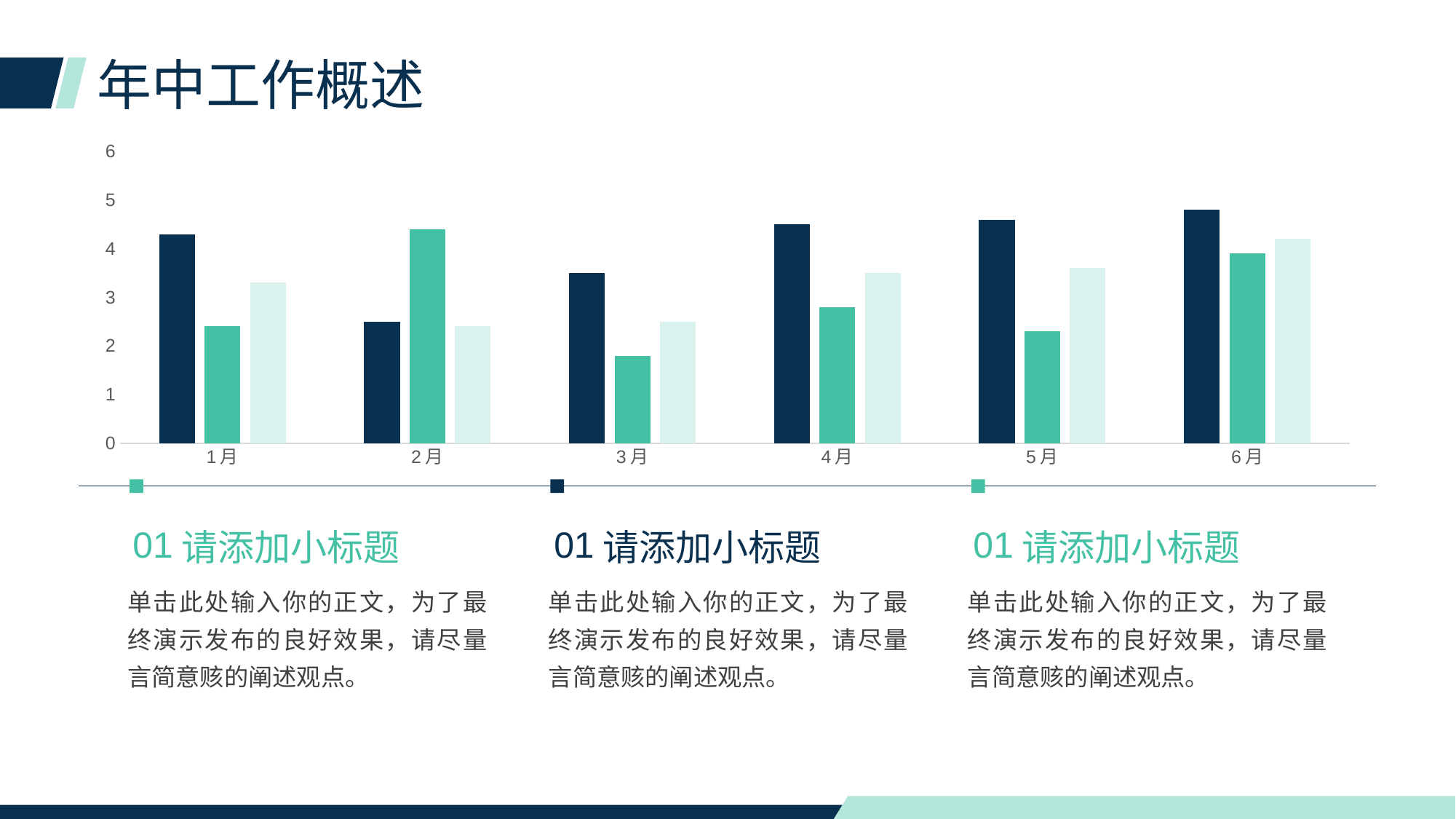

# 年中工作概述

### Chart

| Category | 产品A | 产品B |  2 |
|---|---|---|---|
| 1月 | 4.3 | 2.4 | 3.3 |
| 2月 | 2.5 | 4.4 | 2.4 |
| 3月 | 3.5 | 1.8 | 2.5 |
| 4月 | 4.5 | 2.8 | 3.5 |
| 5月 | 4.6 | 2.3 | 3.6 |
| 6月 | 4.8 | 3.9 | 4.2 |
请添加小标题
01
单击此处输入你的正文，为了最终演示发布的良好效果，请尽量言简意赅的阐述观点。

请添加小标题
01
单击此处输入你的正文，为了最终演示发布的良好效果，请尽量言简意赅的阐述观点。

请添加小标题
01
单击此处输入你的正文，为了最终演示发布的良好效果，请尽量言简意赅的阐述观点。